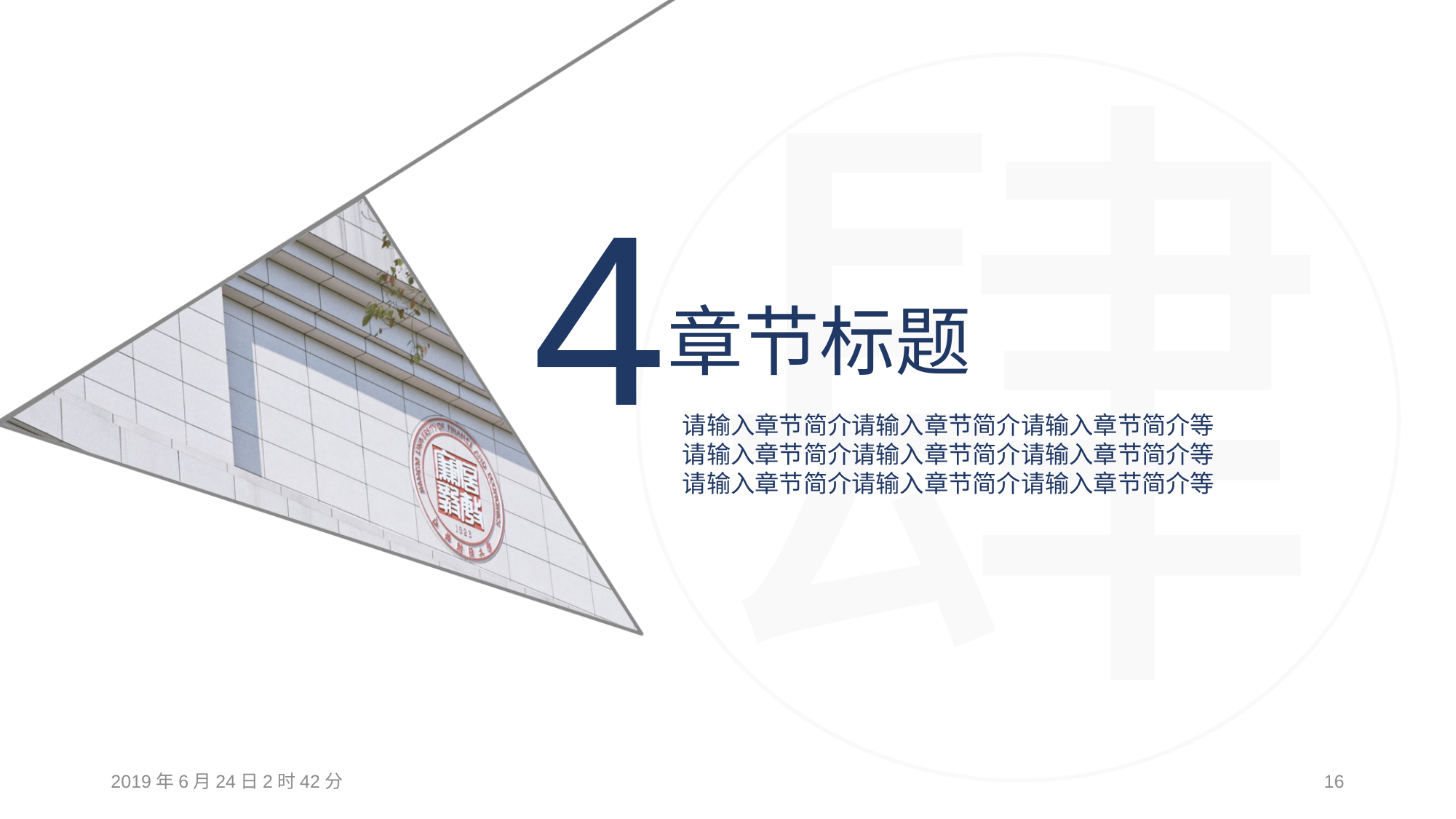

肆
4
章节标题
请输入章节简介请输入章节简介请输入章节简介等
请输入章节简介请输入章节简介请输入章节简介等
请输入章节简介请输入章节简介请输入章节简介等
2019年6月24日2时42分
16